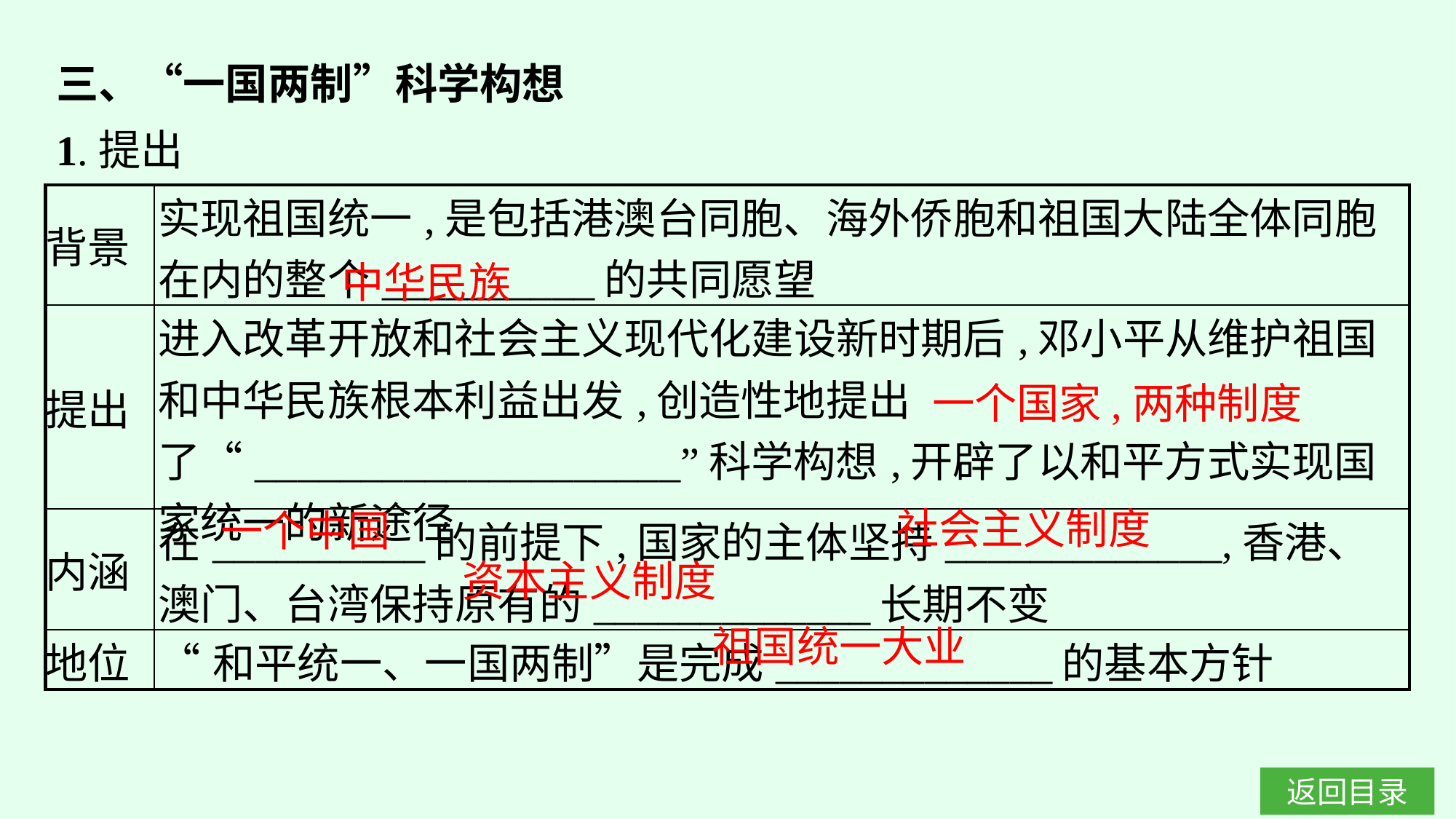

三、“一国两制”科学构想
1.提出
| 背景 | 实现祖国统一,是包括港澳台同胞、海外侨胞和祖国大陆全体同胞在内的整个\_\_\_\_\_\_\_\_\_\_的共同愿望 |
| --- | --- |
| 提出 | 进入改革开放和社会主义现代化建设新时期后,邓小平从维护祖国和中华民族根本利益出发,创造性地提出了“\_\_\_\_\_\_\_\_\_\_\_\_\_\_\_\_\_\_\_\_”科学构想,开辟了以和平方式实现国家统一的新途径 |
| 内涵 | 在\_\_\_\_\_\_\_\_\_\_的前提下,国家的主体坚持\_\_\_\_\_\_\_\_\_\_\_\_\_,香港、澳门、台湾保持原有的\_\_\_\_\_\_\_\_\_\_\_\_\_长期不变 |
| 地位 | “和平统一、一国两制”是完成\_\_\_\_\_\_\_\_\_\_\_\_\_的基本方针 |
中华民族
一个国家,两种制度
社会主义制度
一个中国
资本主义制度
祖国统一大业